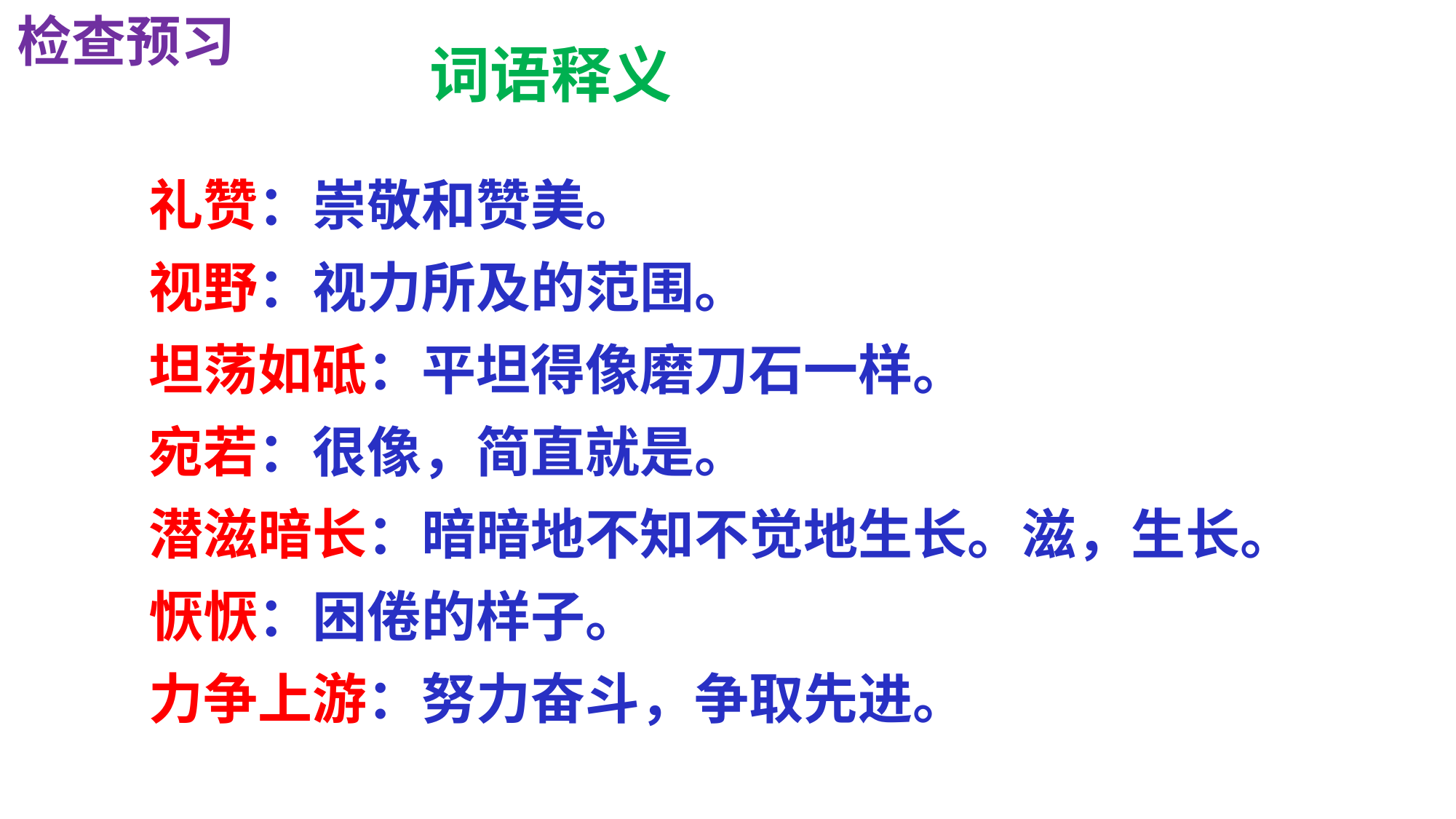

检查预习
词语释义
礼赞：崇敬和赞美。
视野：视力所及的范围。
坦荡如砥：平坦得像磨刀石一样。
宛若：很像，简直就是。
潜滋暗长：暗暗地不知不觉地生长。滋，生长。
恹恹：困倦的样子。
力争上游：努力奋斗，争取先进。